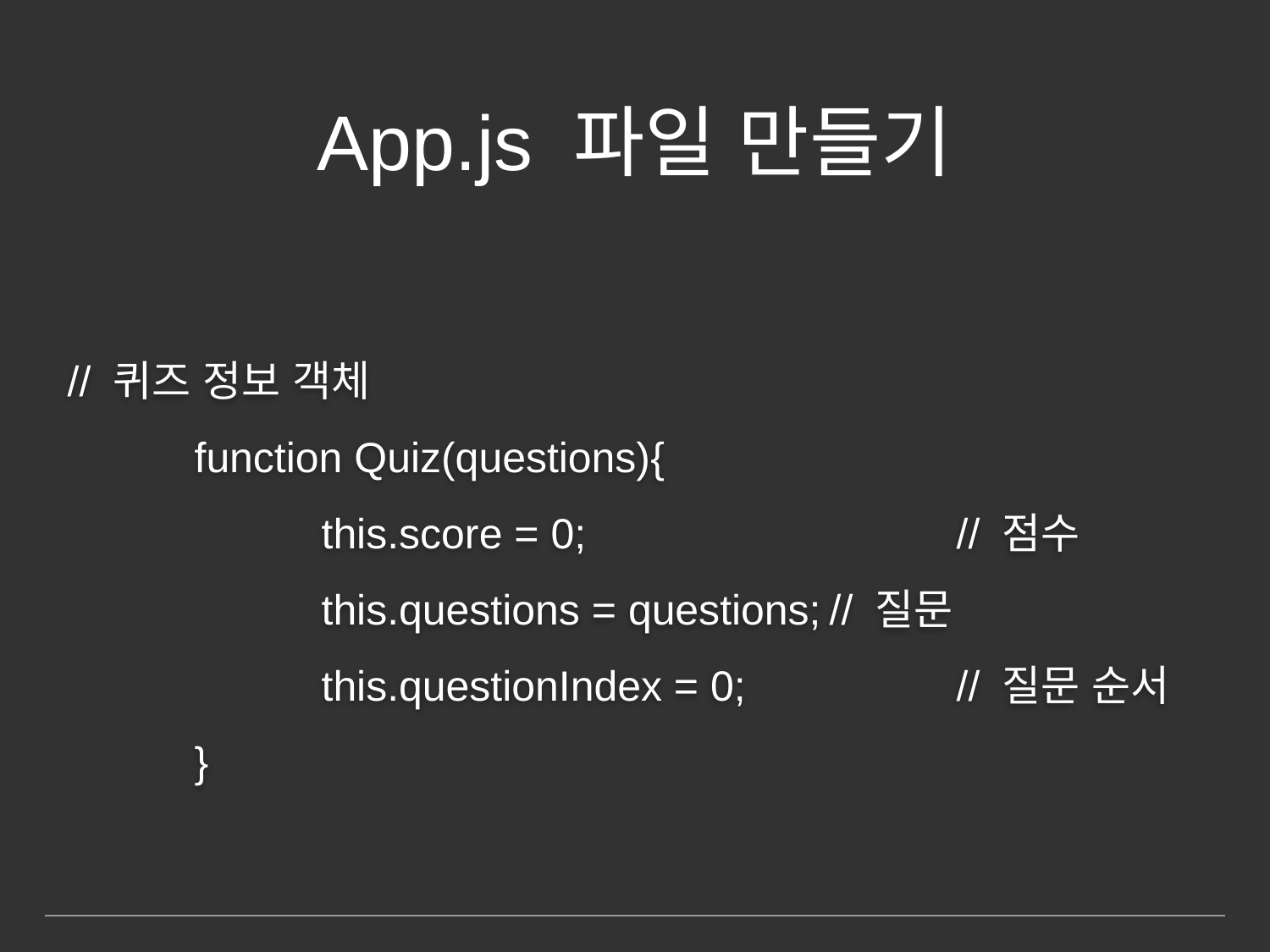

# App.js 파일 만들기

// 퀴즈 정보 객체
	function Quiz(questions){
		this.score = 0;			// 점수
		this.questions = questions;	// 질문
		this.questionIndex = 0;		// 질문 순서
	}